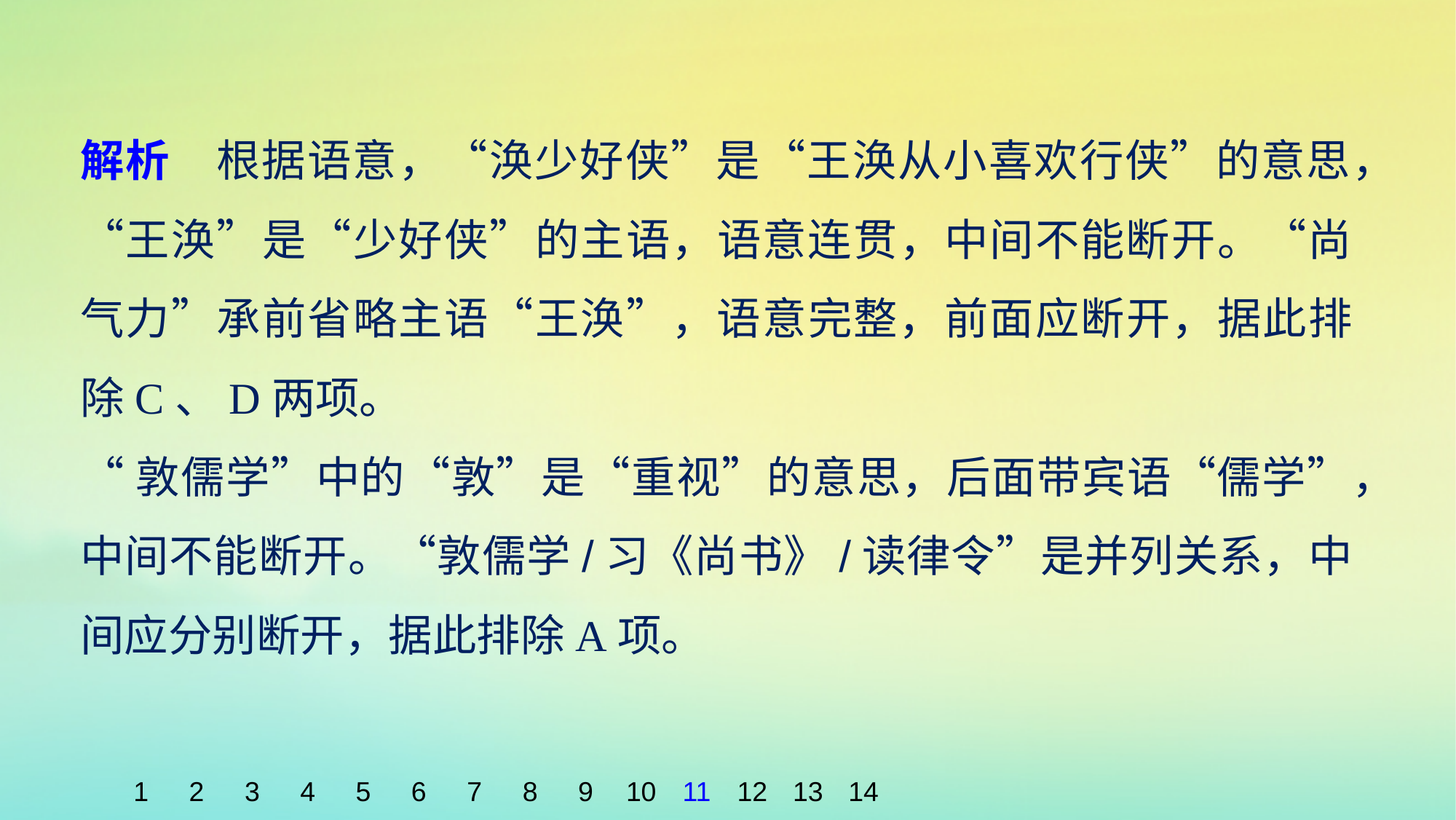

解析　根据语意，“涣少好侠”是“王涣从小喜欢行侠”的意思，“王涣”是“少好侠”的主语，语意连贯，中间不能断开。“尚气力”承前省略主语“王涣”，语意完整，前面应断开，据此排除C、D两项。
“敦儒学”中的“敦”是“重视”的意思，后面带宾语“儒学”，中间不能断开。“敦儒学/习《尚书》/读律令”是并列关系，中间应分别断开，据此排除A项。
1
2
3
4
5
6
7
8
9
10
11
12
13
14